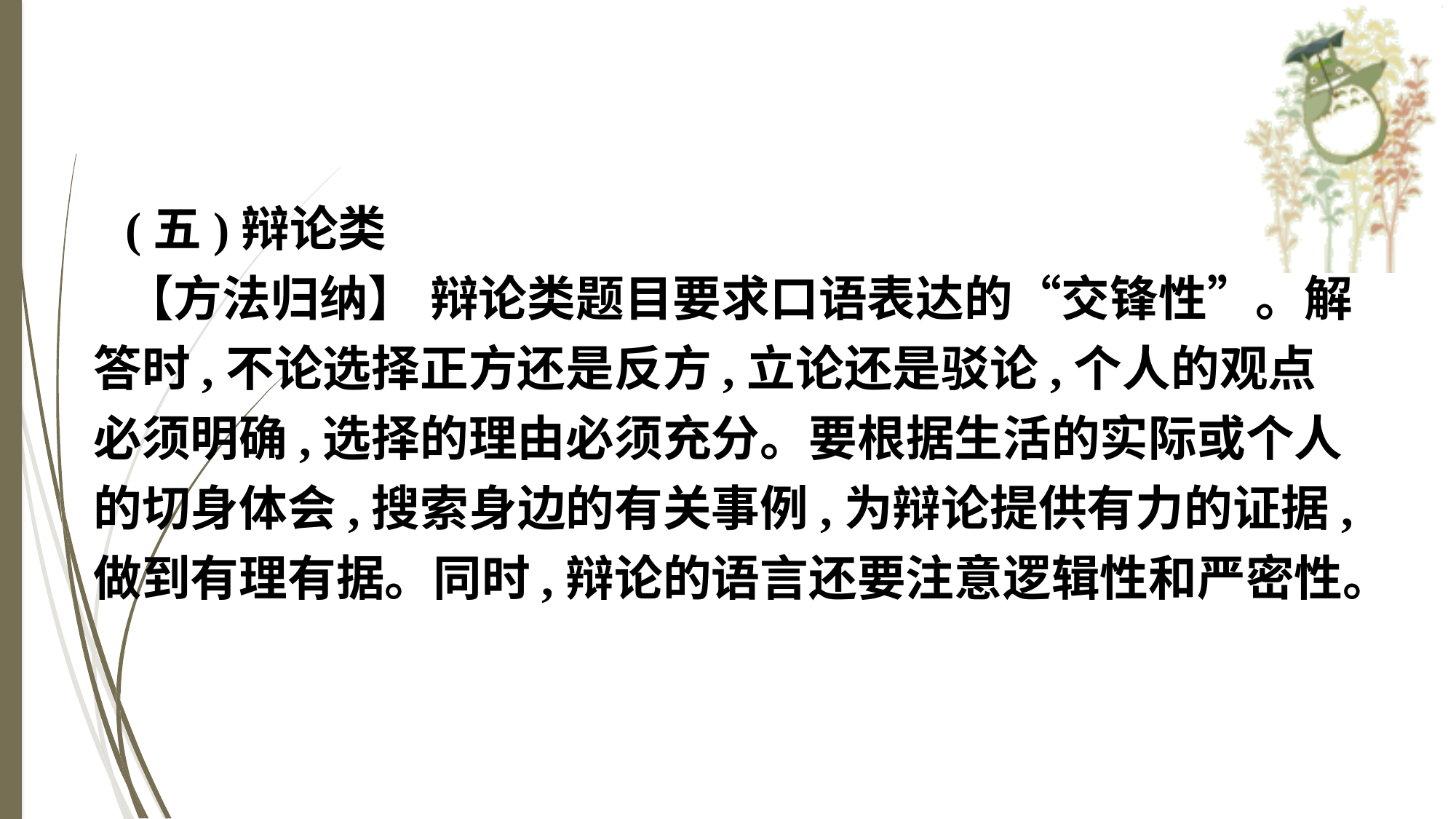

(五)辩论类
【方法归纳】 辩论类题目要求口语表达的“交锋性”。解答时,不论选择正方还是反方,立论还是驳论,个人的观点必须明确,选择的理由必须充分。要根据生活的实际或个人的切身体会,搜索身边的有关事例,为辩论提供有力的证据,做到有理有据。同时,辩论的语言还要注意逻辑性和严密性。